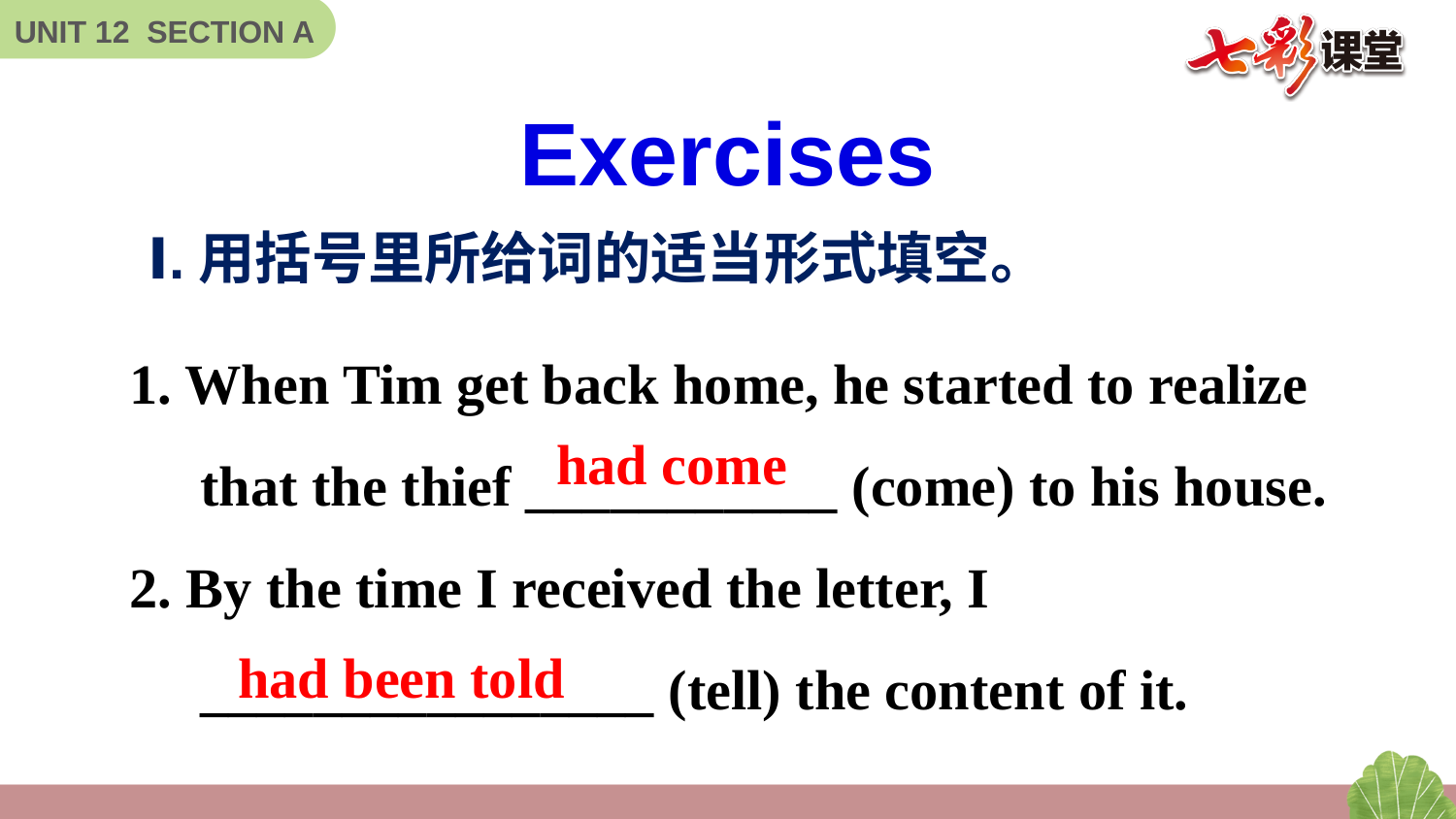

Exercises
Ⅰ.用括号里所给词的适当形式填空。
1. When Tim get back home, he started to realize that the thief ___________ (come) to his house.
2. By the time I received the letter, I ________________ (tell) the content of it.
had come
had been told